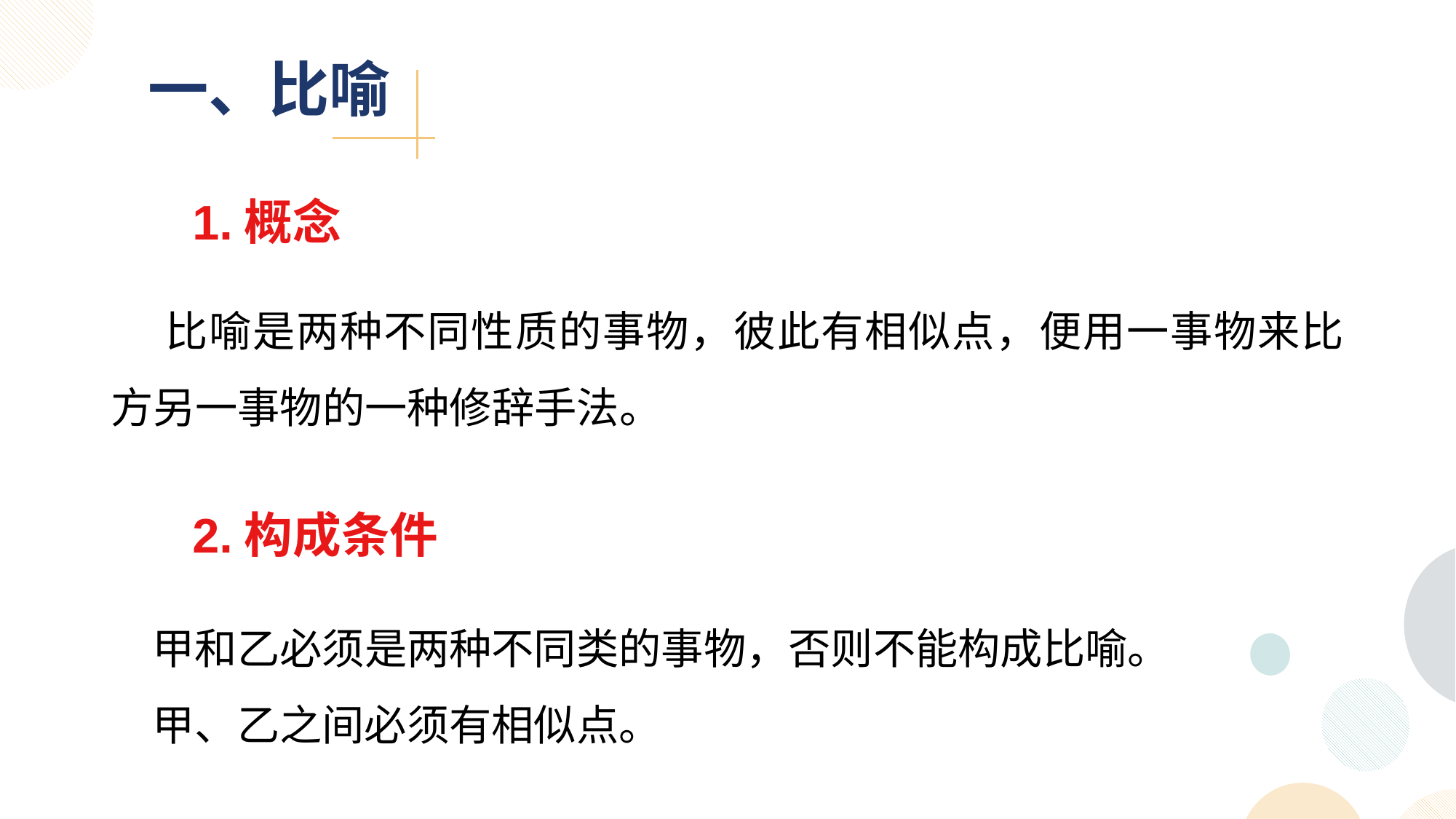

一、比喻
1.概念
    比喻是两种不同性质的事物，彼此有相似点，便用一事物来比方另一事物的一种修辞手法。
2.构成条件

    甲和乙必须是两种不同类的事物，否则不能构成比喻。
    甲、乙之间必须有相似点。